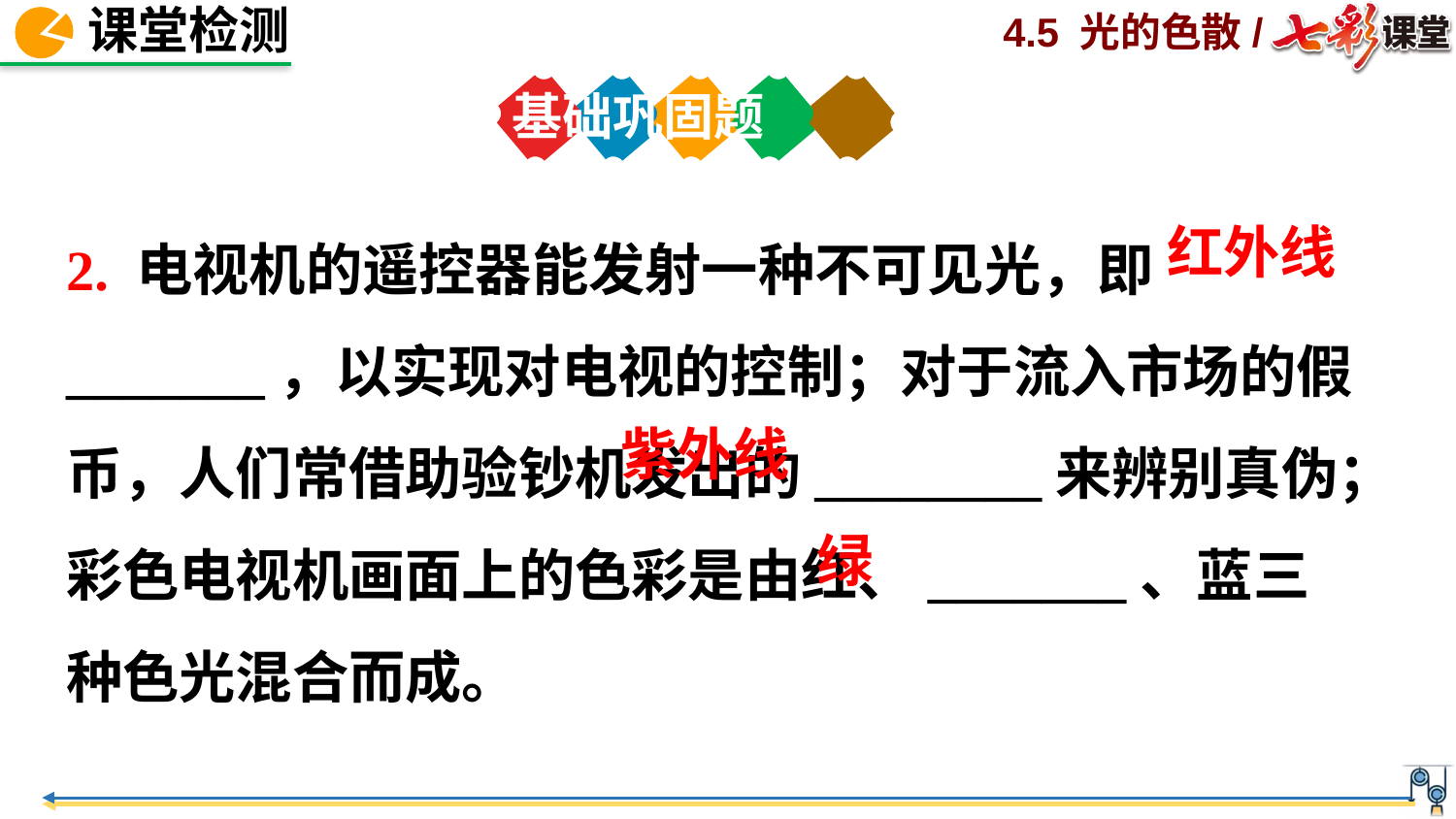

基础巩固题

2. 电视机的遥控器能发射一种不可见光，即_______，以实现对电视的控制；对于流入市场的假币，人们常借助验钞机发出的________来辨别真伪；彩色电视机画面上的色彩是由红、_______、蓝三种色光混合而成。
红外线
紫外线
绿